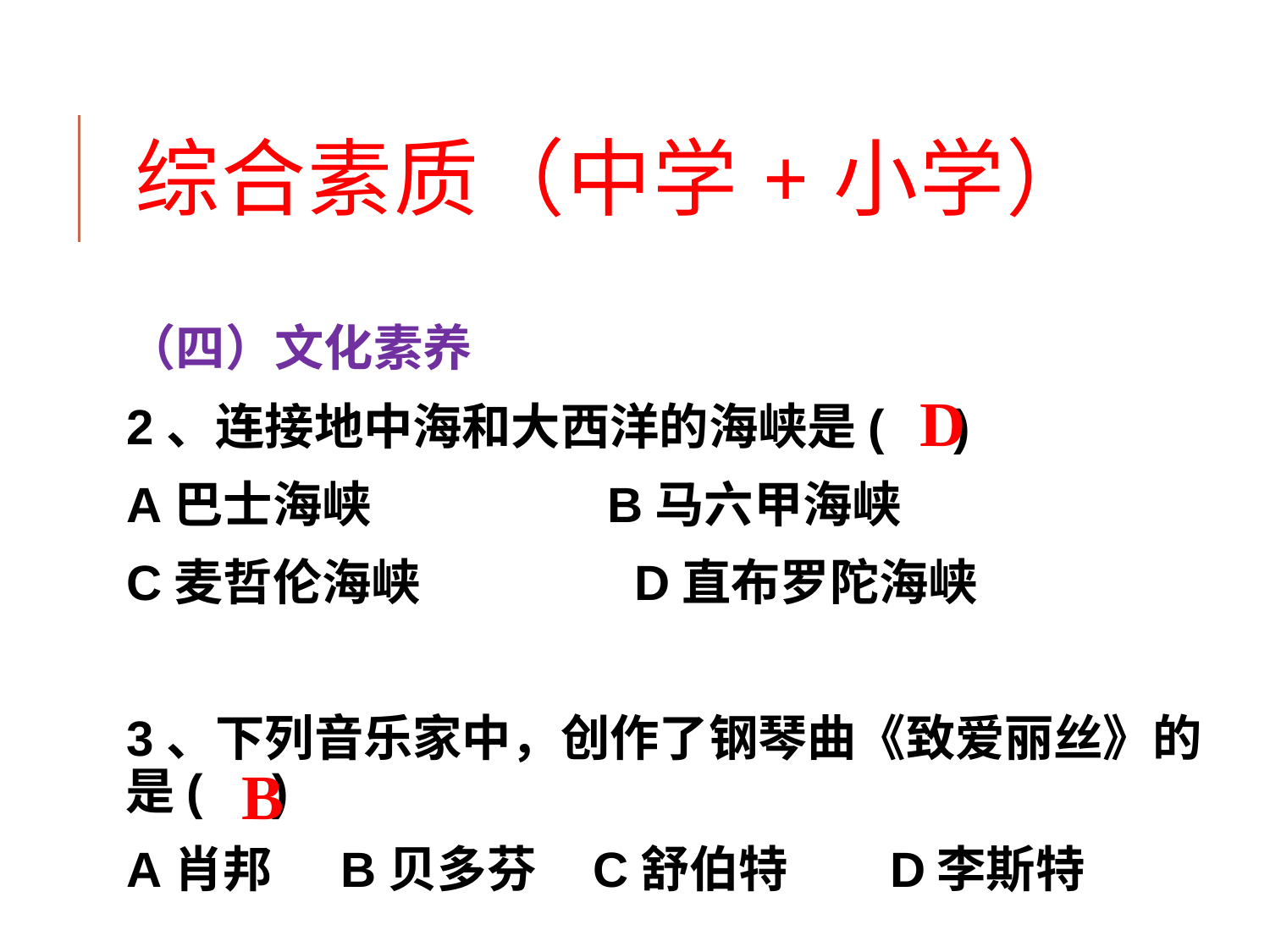

# 综合素质（中学+小学）
（四）文化素养
2、连接地中海和大西洋的海峡是(     )
A巴士海峡                    B马六甲海峡
C麦哲伦海峡                  D直布罗陀海峡

3、下列音乐家中，创作了钢琴曲《致爱丽丝》的是(     )
A肖邦     B贝多芬    C舒伯特        D李斯特

D
B